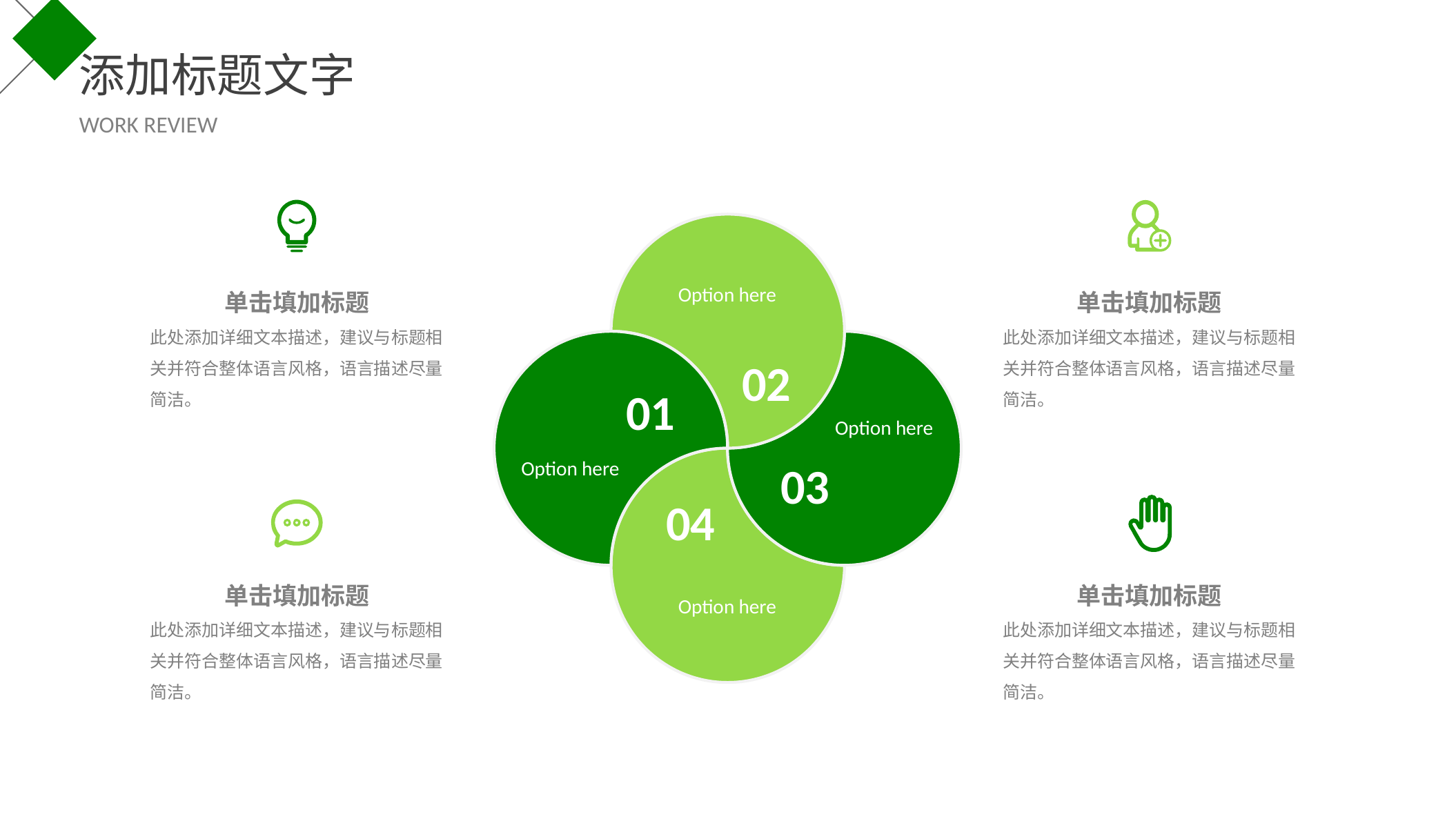

添加标题文字
WORK REVIEW

Option here
单击填加标题
此处添加详细文本描述，建议与标题相关并符合整体语言风格，语言描述尽量简洁。
单击填加标题
此处添加详细文本描述，建议与标题相关并符合整体语言风格，语言描述尽量简洁。

02
01
Option here

Option here
03
04

单击填加标题
此处添加详细文本描述，建议与标题相关并符合整体语言风格，语言描述尽量简洁。
单击填加标题
此处添加详细文本描述，建议与标题相关并符合整体语言风格，语言描述尽量简洁。
Option here